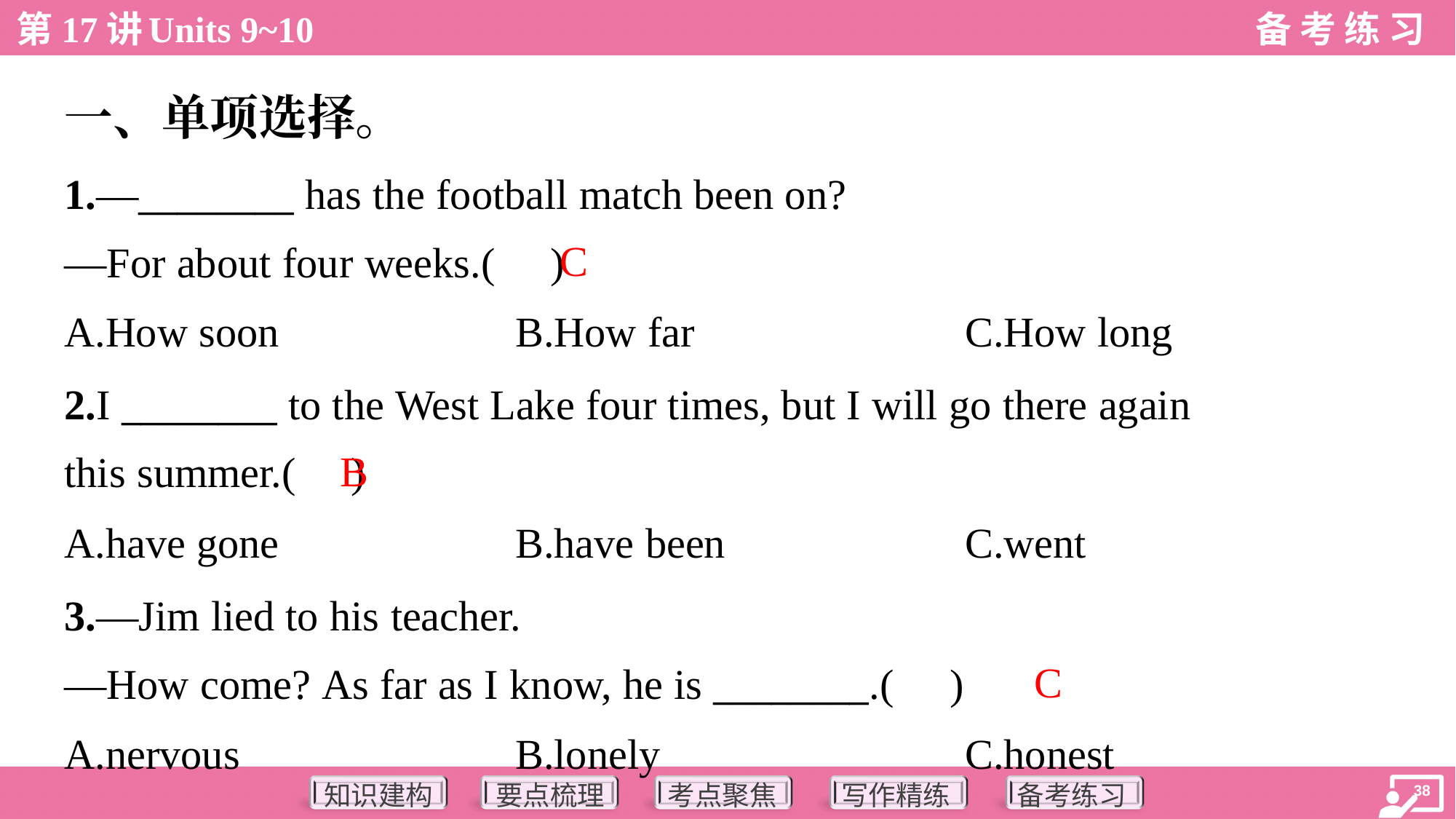

一、单项选择。
1.—________ has the football match been on?
—For about four weeks.(     )
C
A.How soon	B.How far	C.How long
2.I ________ to the West Lake four times, but I will go there again
this summer.(     )
B
A.have gone	B.have been	C.went
3.—Jim lied to his teacher.
—How come? As far as I know, he is ________.(     )
C
A.nervous	B.lonely	C.honest